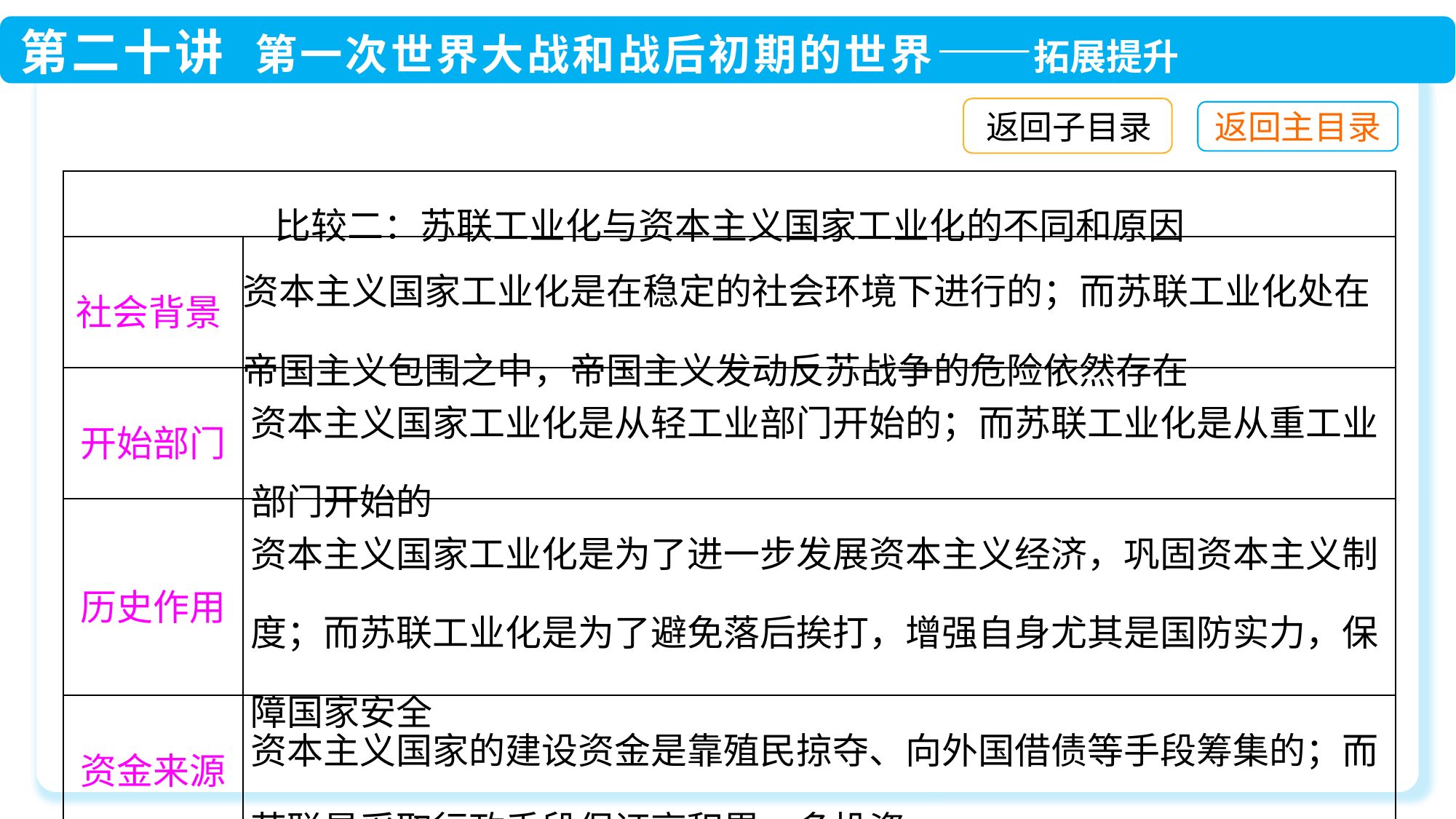

返回子目录
| 比较二：苏联工业化与资本主义国家工业化的不同和原因 |  |
| --- | --- |
| 社会背景 | 资本主义国家工业化是在稳定的社会环境下进行的；而苏联工业化处在帝国主义包围之中，帝国主义发动反苏战争的危险依然存在 |
| 开始部门 | 资本主义国家工业化是从轻工业部门开始的；而苏联工业化是从重工业部门开始的 |
| 历史作用 | 资本主义国家工业化是为了进一步发展资本主义经济，巩固资本主义制度；而苏联工业化是为了避免落后挨打，增强自身尤其是国防实力，保障国家安全 |
| 资金来源 | 资本主义国家的建设资金是靠殖民掠夺、向外国借债等手段筹集的；而苏联是采取行政手段保证高积累、多投资 |